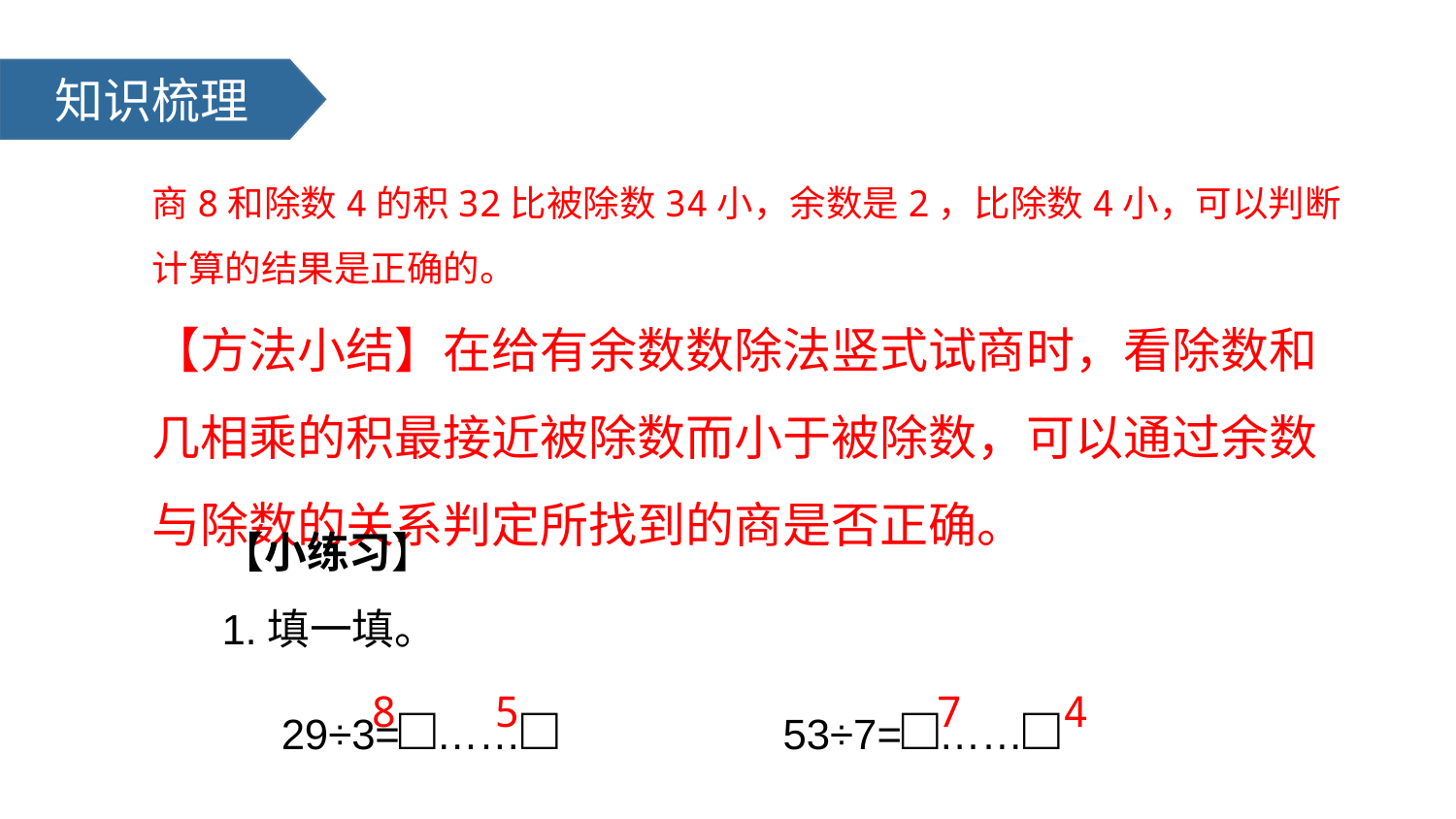

知识梳理
商8和除数4的积32比被除数34小，余数是2，比除数4小，可以判断计算的结果是正确的。
【方法小结】在给有余数数除法竖式试商时，看除数和几相乘的积最接近被除数而小于被除数，可以通过余数与除数的关系判定所找到的商是否正确。
【小练习】
1.填一填。
     29÷3=□……□                   53÷7=□……□
8
5
7
4